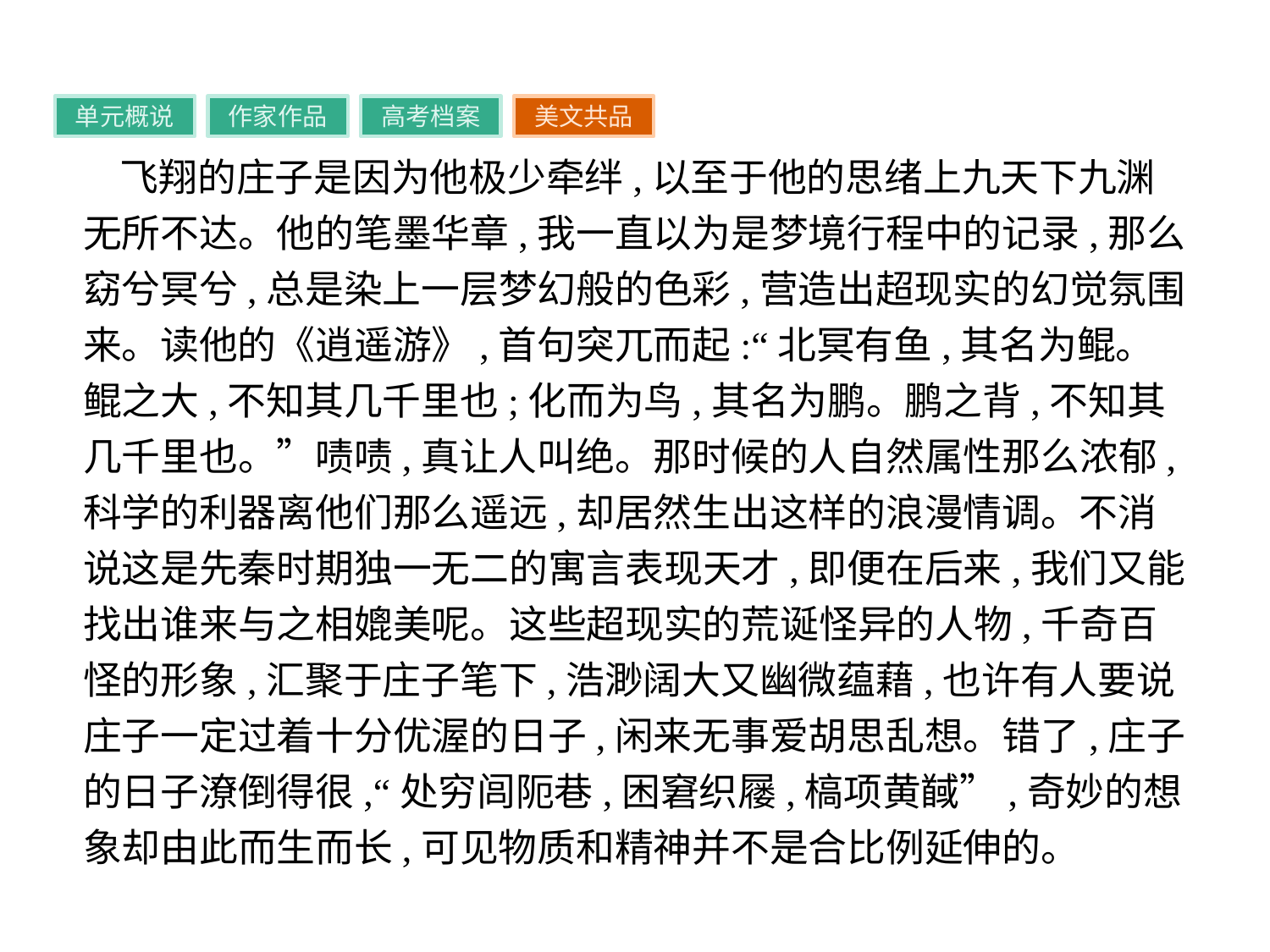

单元概说
作家作品
高考档案
美文共品
飞翔的庄子是因为他极少牵绊,以至于他的思绪上九天下九渊无所不达。他的笔墨华章,我一直以为是梦境行程中的记录,那么窈兮冥兮,总是染上一层梦幻般的色彩,营造出超现实的幻觉氛围来。读他的《逍遥游》,首句突兀而起:“北冥有鱼,其名为鲲。鲲之大,不知其几千里也;化而为鸟,其名为鹏。鹏之背,不知其几千里也。”啧啧,真让人叫绝。那时候的人自然属性那么浓郁,科学的利器离他们那么遥远,却居然生出这样的浪漫情调。不消说这是先秦时期独一无二的寓言表现天才,即便在后来,我们又能找出谁来与之相媲美呢。这些超现实的荒诞怪异的人物,千奇百怪的形象,汇聚于庄子笔下,浩渺阔大又幽微蕴藉,也许有人要说庄子一定过着十分优渥的日子,闲来无事爱胡思乱想。错了,庄子的日子潦倒得很,“处穷闾阨巷,困窘织屦,槁项黄馘”,奇妙的想象却由此而生而长,可见物质和精神并不是合比例延伸的。